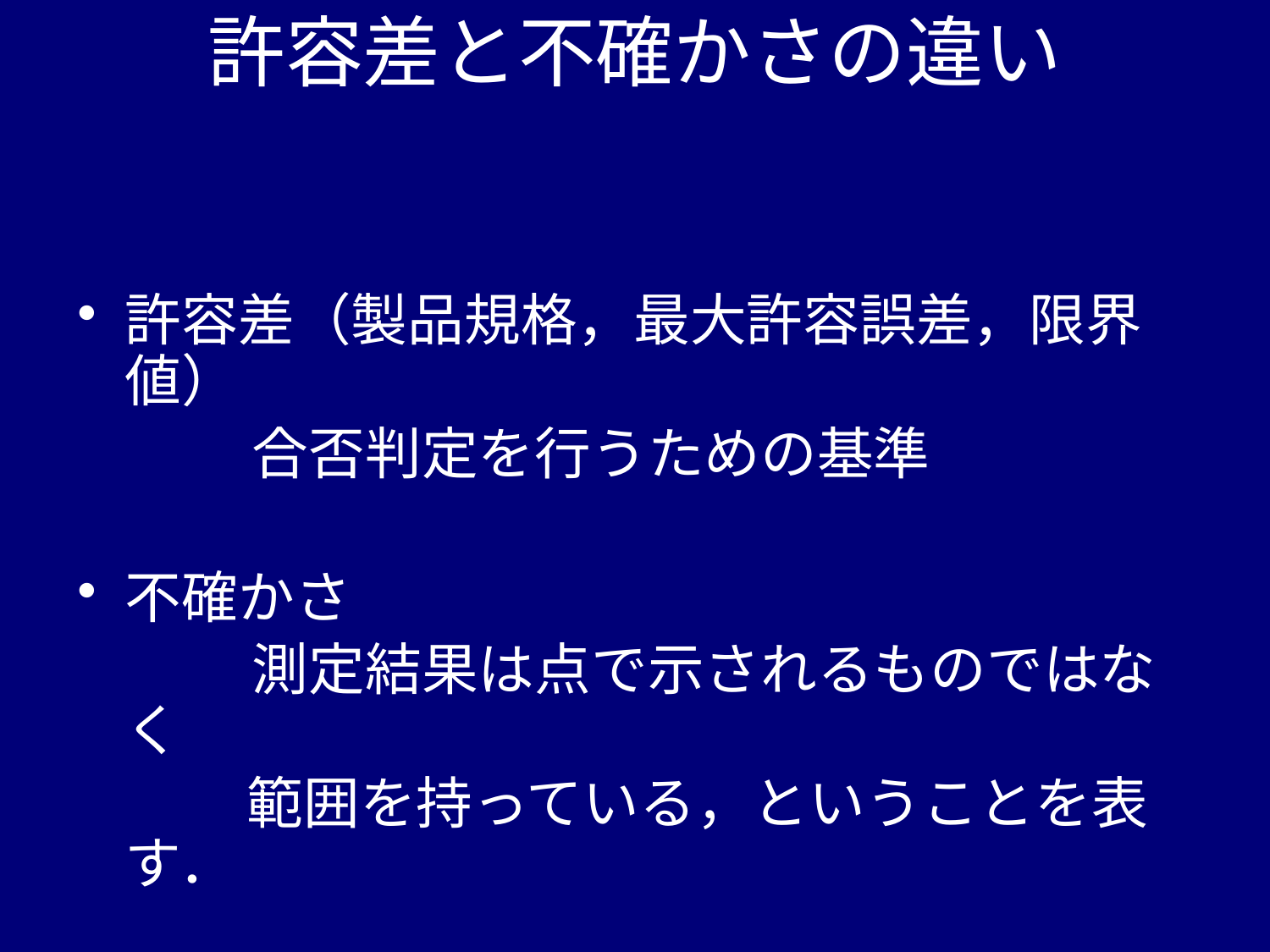

# 許容差と不確かさの違い
許容差（製品規格，最大許容誤差，限界値）
		合否判定を行うための基準

不確かさ
		測定結果は点で示されるものではなく
　　　範囲を持っている，ということを表す．